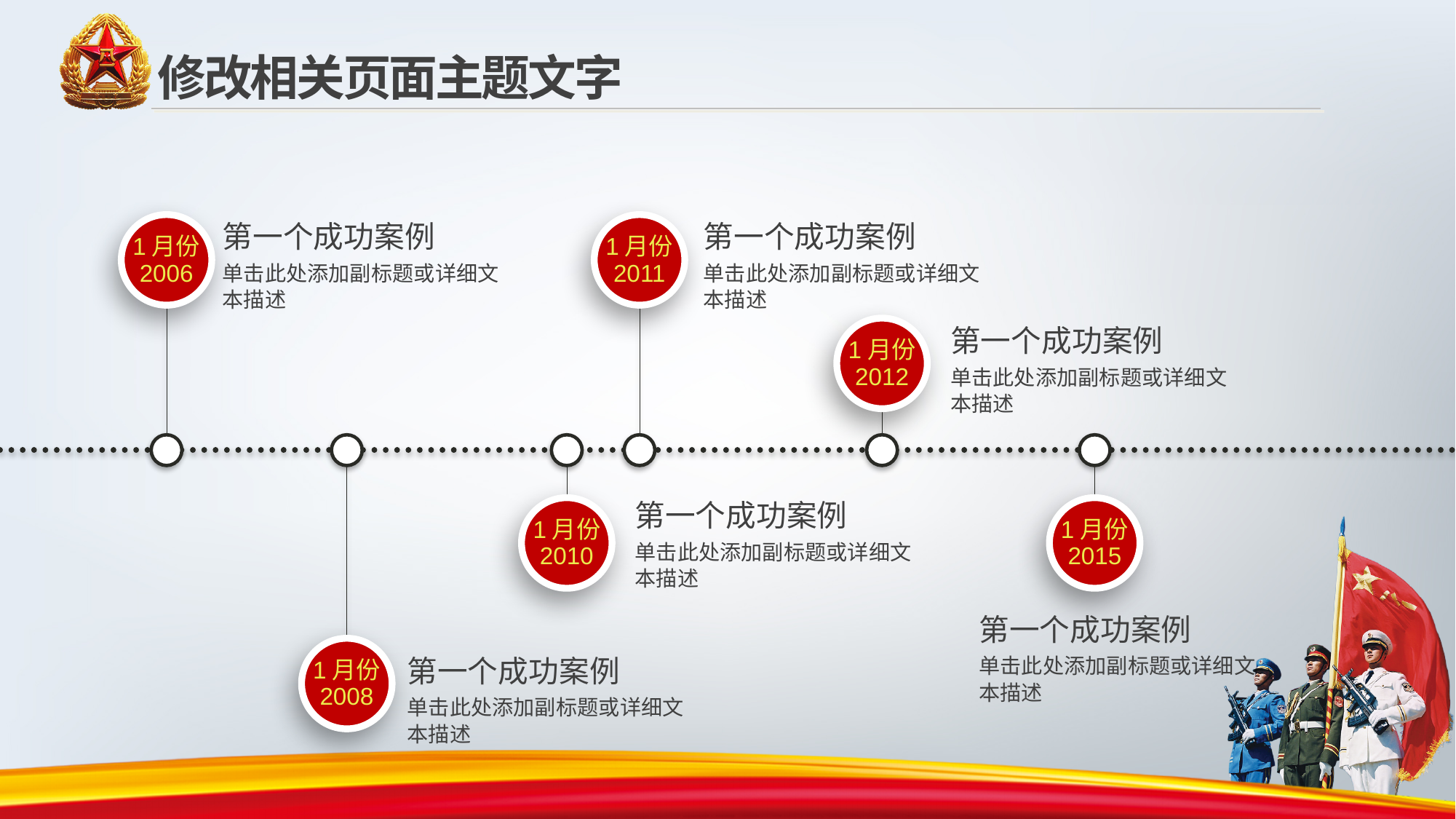

修改相关页面主题文字
1月份
2006

1月份
2011

第一个成功案例
单击此处添加副标题或详细文本描述
第一个成功案例
单击此处添加副标题或详细文本描述
1月份
2012

第一个成功案例
单击此处添加副标题或详细文本描述

1月份
2008

1月份
2010

1月份
2015
第一个成功案例
单击此处添加副标题或详细文本描述
第一个成功案例
单击此处添加副标题或详细文本描述
第一个成功案例
单击此处添加副标题或详细文本描述